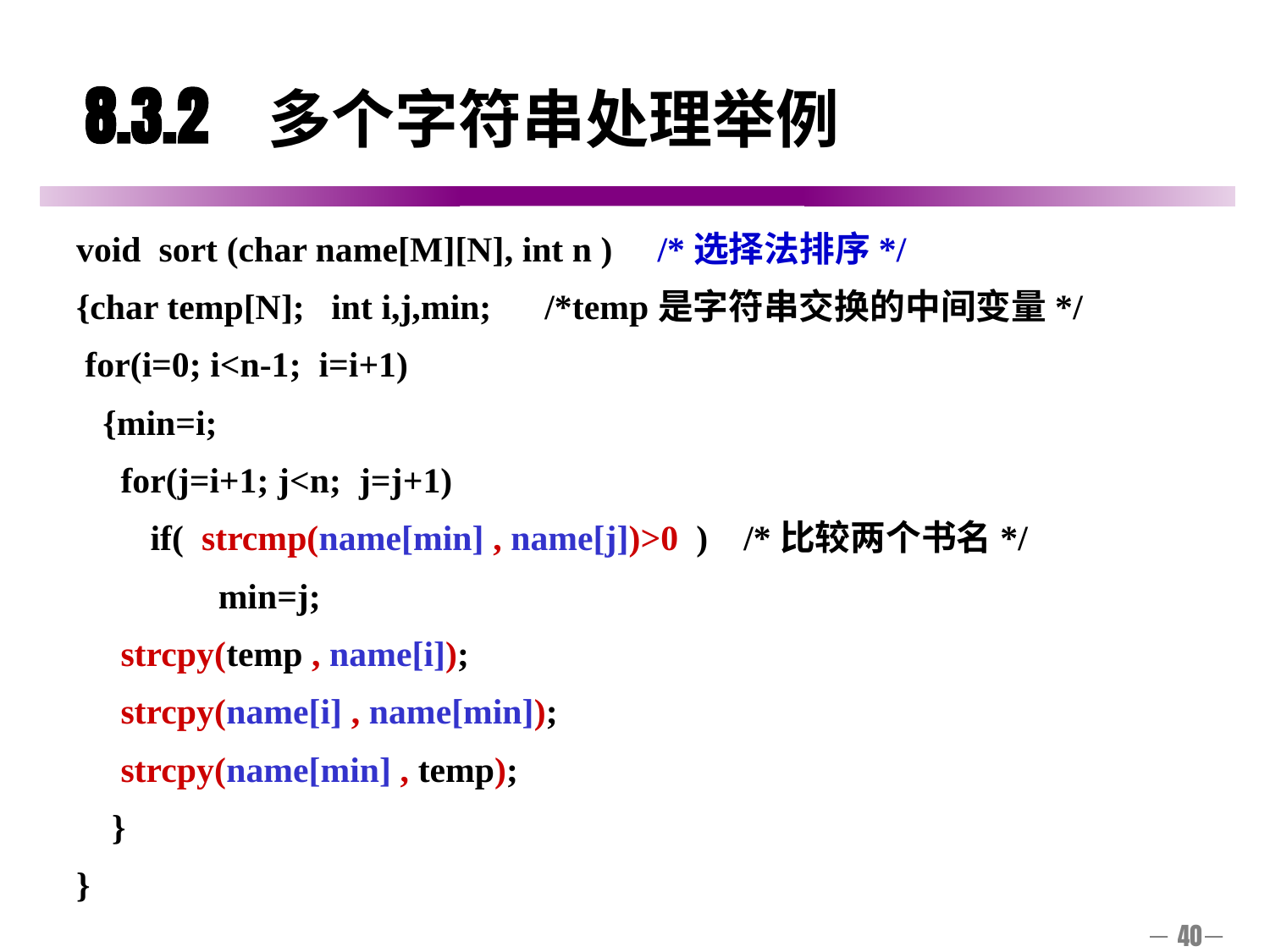

# 8.3.2   多个字符串处理举例
void  sort (char name[M][N], int n )     /*选择法排序*/
{char temp[N];   int i,j,min;      /*temp是字符串交换的中间变量*/
 for(i=0; i<n-1;  i=i+1)
   {min=i;
     for(j=i+1; j<n;  j=j+1)
   	   if(  strcmp(name[min] , name[j])>0  )    /*比较两个书名*/
                min=j;
     strcpy(temp , name[i]);
     strcpy(name[i] , name[min]);
     strcpy(name[min] , temp);
    }
}
－40－